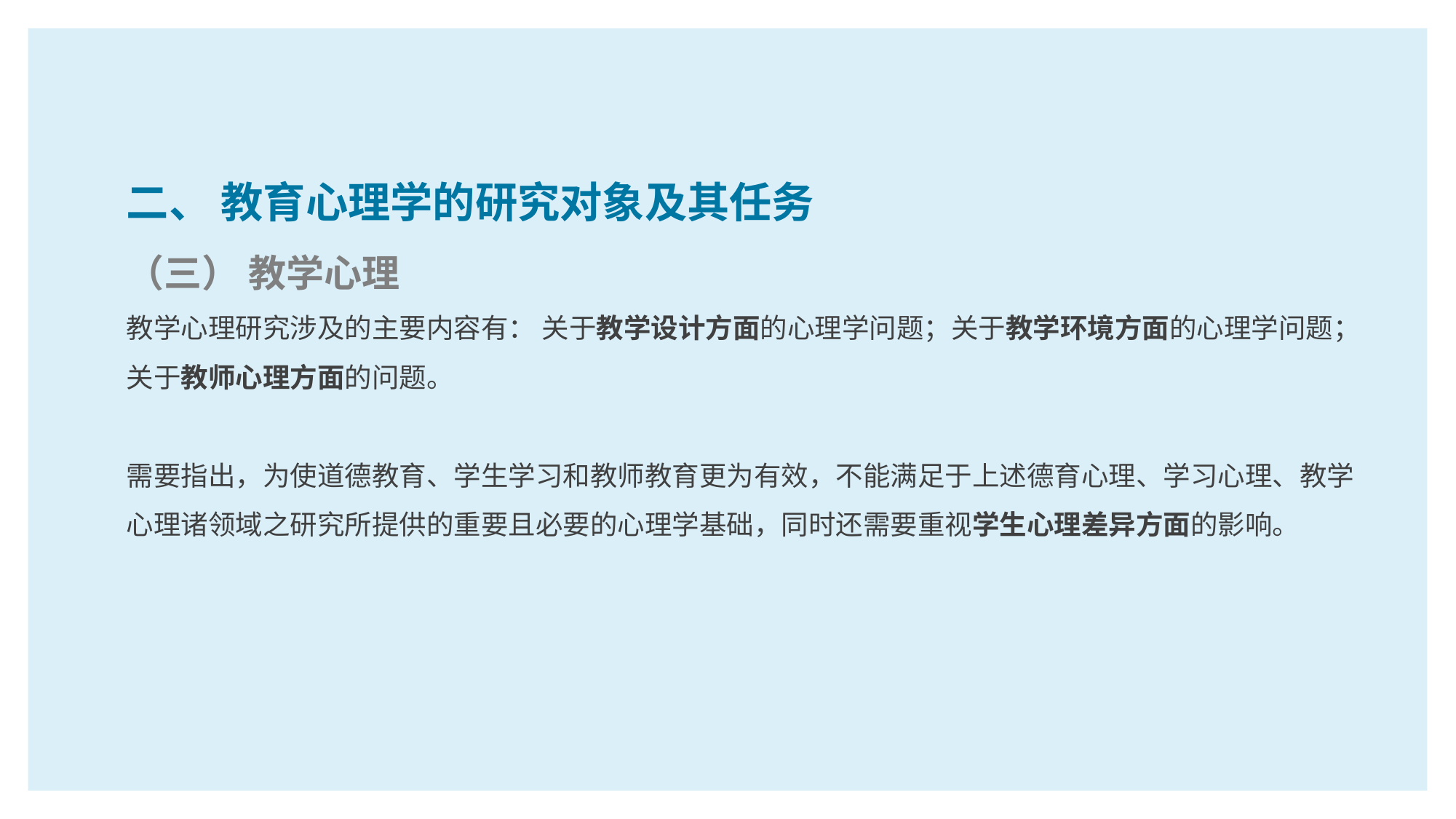

二、 教育心理学的研究对象及其任务
（三） 教学心理
教学心理研究涉及的主要内容有： 关于教学设计方面的心理学问题；关于教学环境方面的心理学问题；关于教师心理方面的问题。

需要指出，为使道德教育、学生学习和教师教育更为有效，不能满足于上述德育心理、学习心理、教学心理诸领域之研究所提供的重要且必要的心理学基础，同时还需要重视学生心理差异方面的影响。